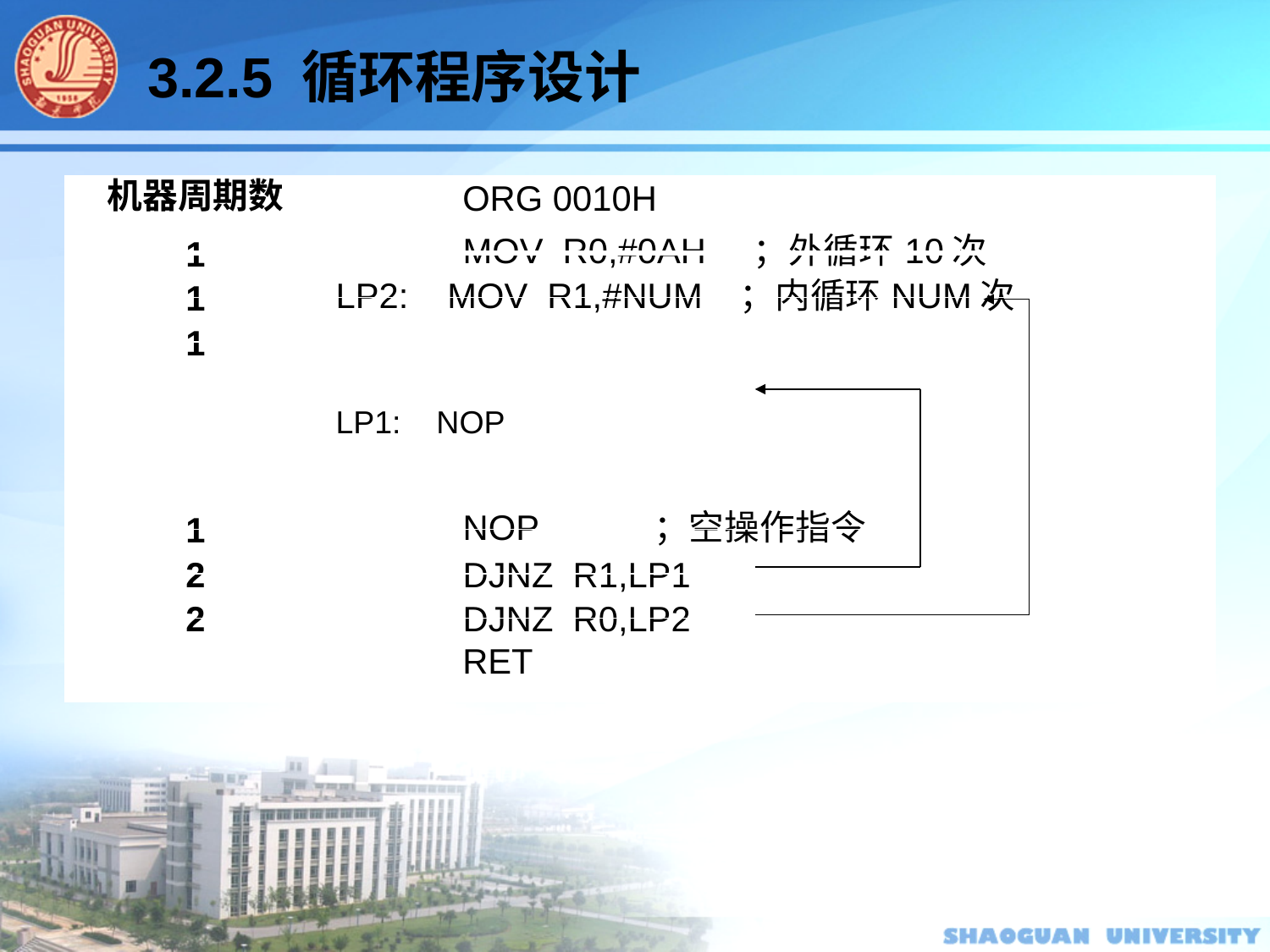

3.2.5 循环程序设计

| 机器周期数 | ORG 0010H |
| --- | --- |
| 1 | MOV R0,#0AH ；外循环10次 |
| 1 | LP2: MOV R1,#NUM ；内循环NUM次 |
| 1 | LP1: NOP |
| 1 | NOP ；空操作指令 |
| 2 | DJNZ R1,LP1 |
| 2 | DJNZ R0,LP2 RET |